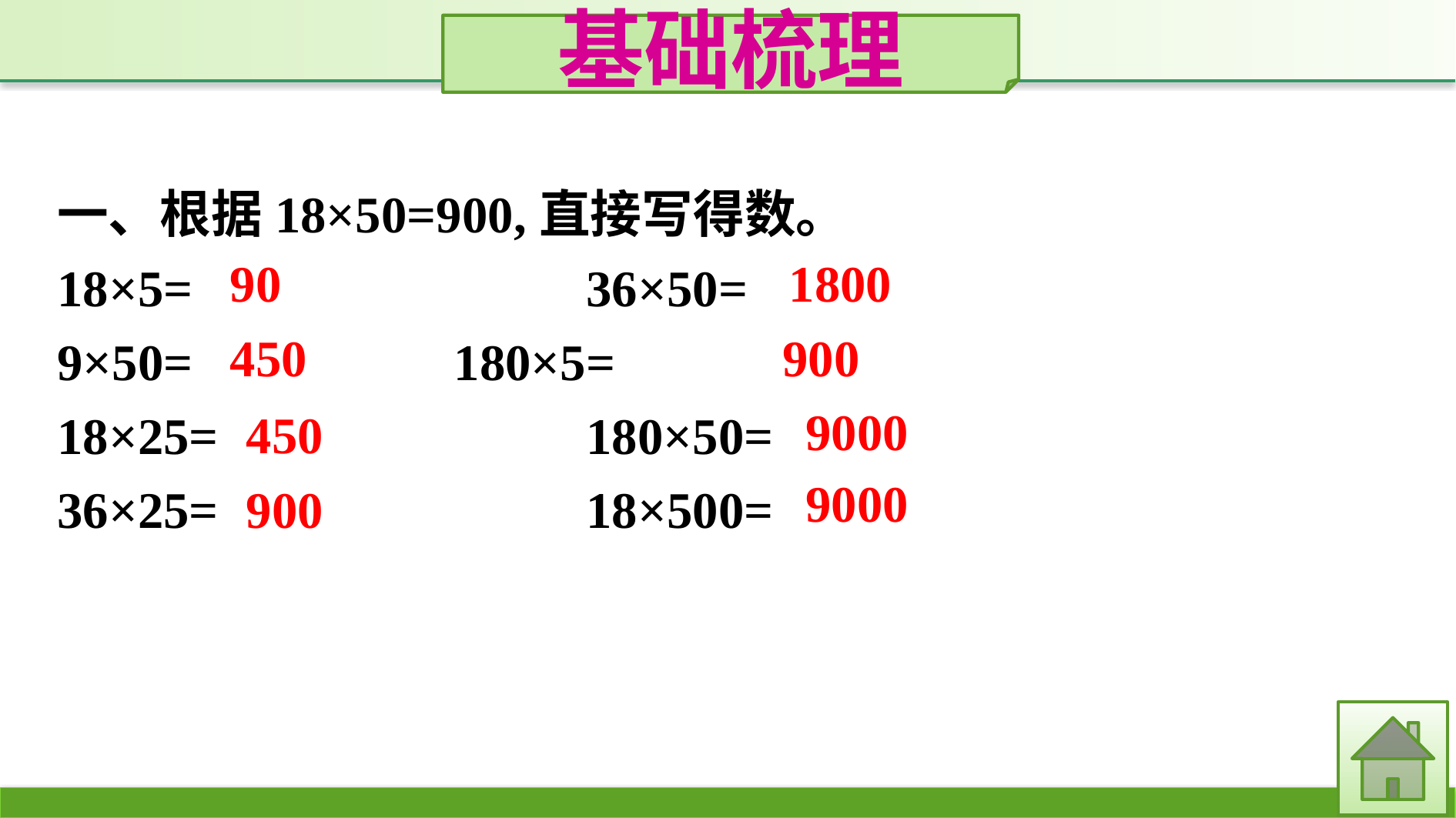

基础梳理
一、根据18×50=900,直接写得数。
18×5=　　　　　	36×50=
9×50=			180×5=
18×25=			180×50=
36×25=			18×500=
90
1800
450
900
9000
450
9000
900